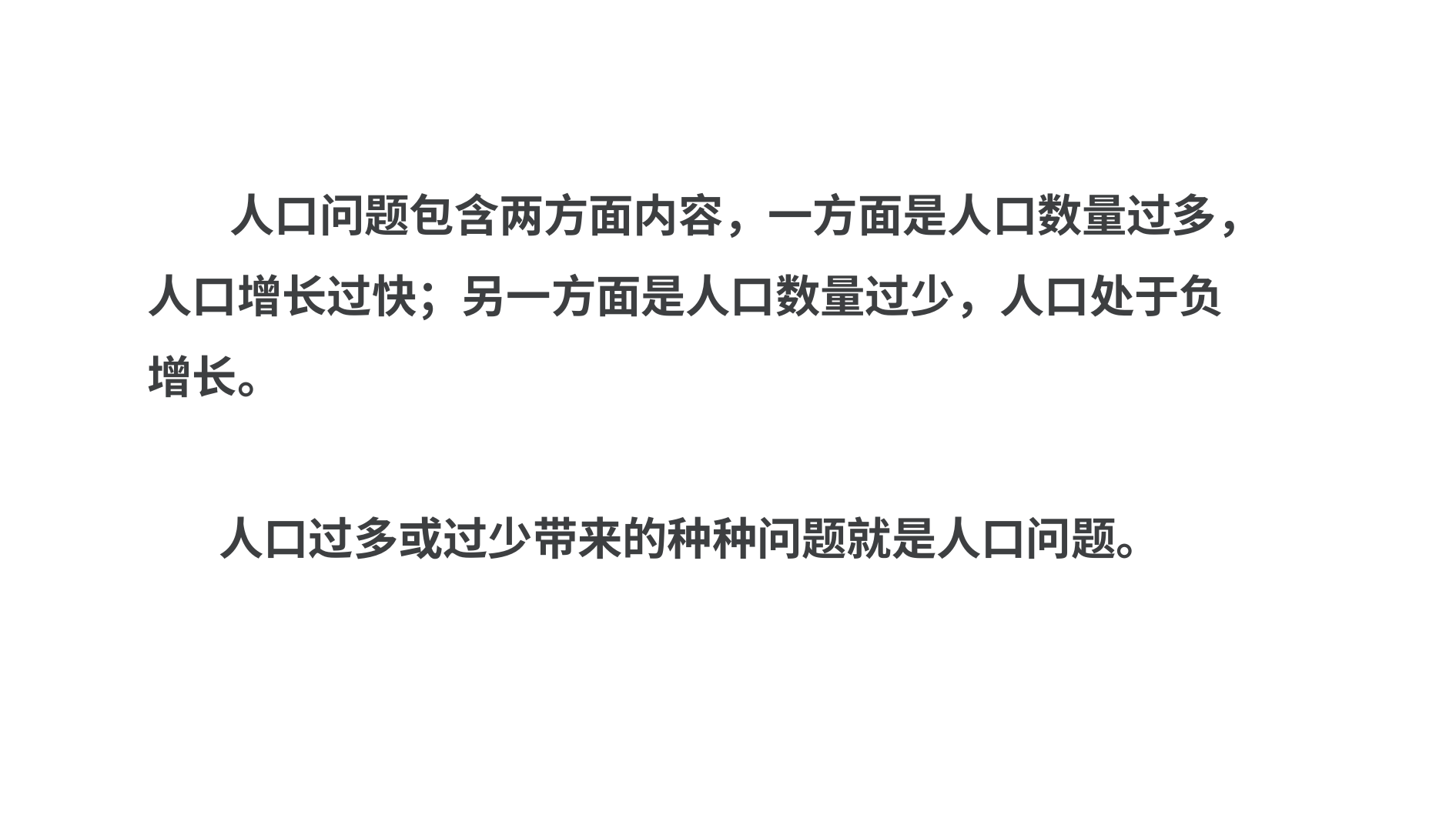

人口问题包含两方面内容，一方面是人口数量过多，人口增长过快；另一方面是人口数量过少，人口处于负增长。
       人口过多或过少带来的种种问题就是人口问题。